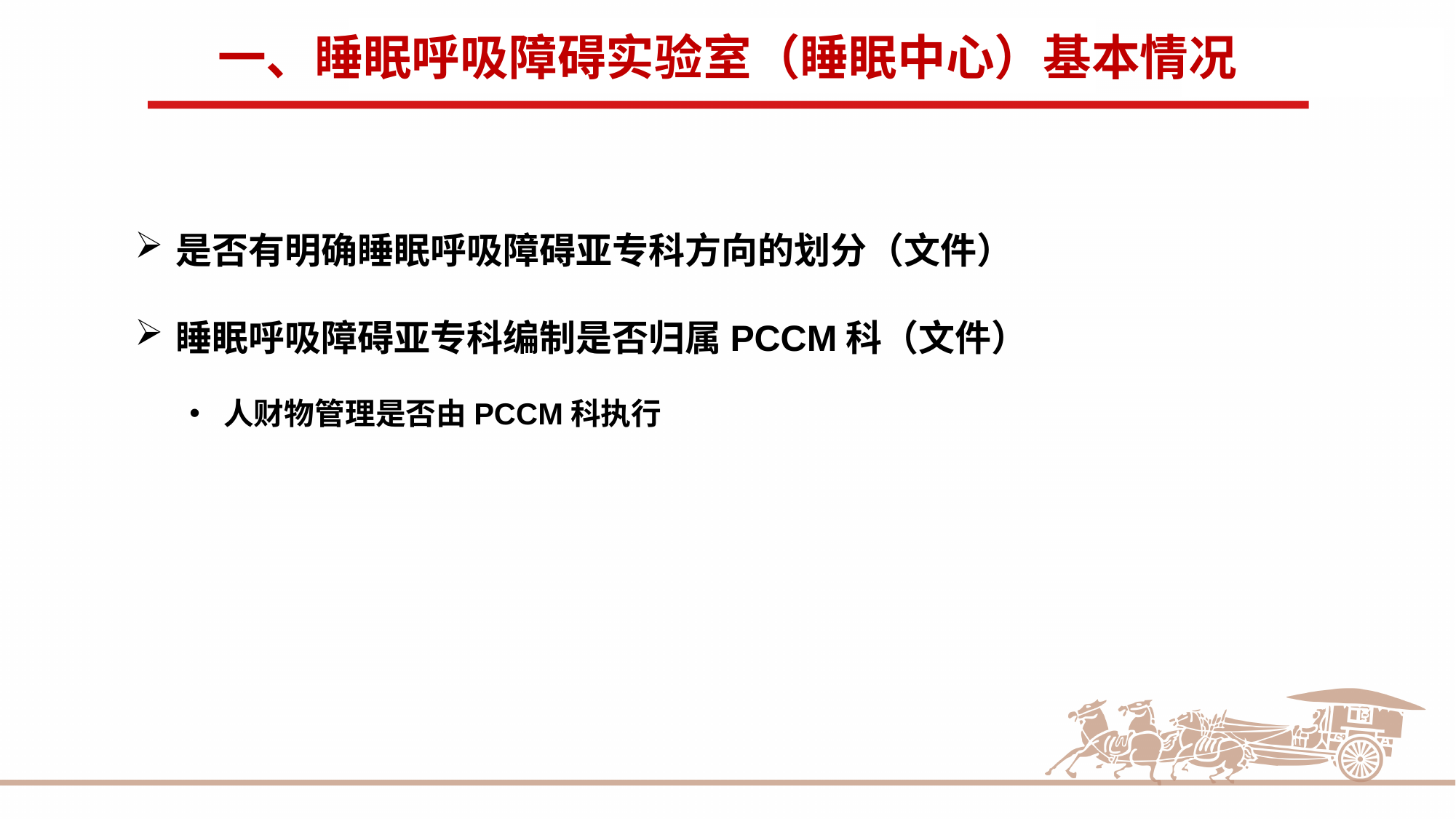

一、睡眠呼吸障碍实验室（睡眠中心）基本情况
是否有明确睡眠呼吸障碍亚专科方向的划分（文件）
睡眠呼吸障碍亚专科编制是否归属PCCM科（文件）
人财物管理是否由PCCM科执行